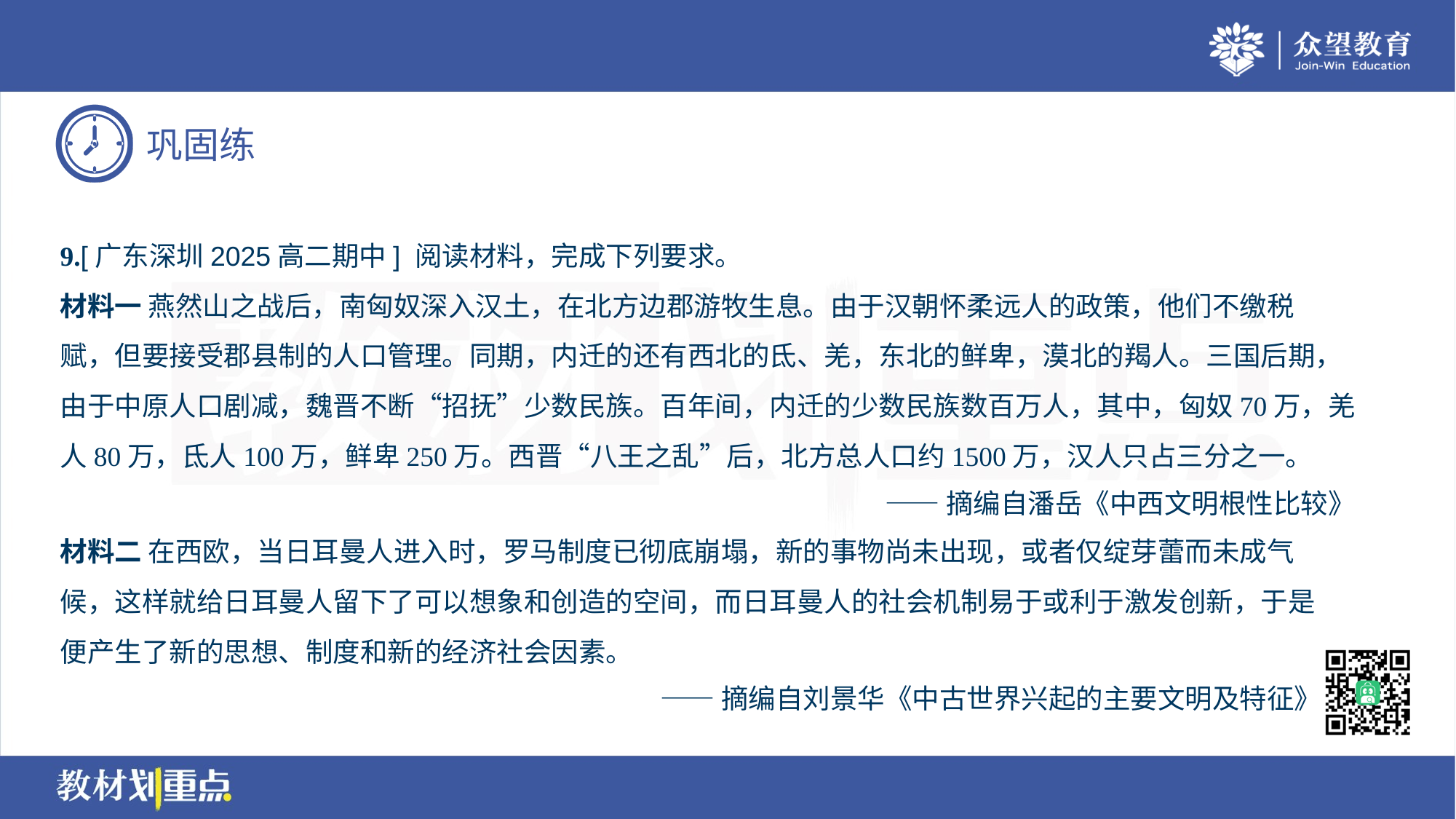

9.[广东深圳2025高二期中] 阅读材料，完成下列要求。
材料一 燕然山之战后，南匈奴深入汉土，在北方边郡游牧生息。由于汉朝怀柔远人的政策，他们不缴税
赋，但要接受郡县制的人口管理。同期，内迁的还有西北的氐、羌，东北的鲜卑，漠北的羯人。三国后期，
由于中原人口剧减，魏晋不断“招抚”少数民族。百年间，内迁的少数民族数百万人，其中，匈奴70万，羌
人80万，氐人100万，鲜卑250万。西晋“八王之乱”后，北方总人口约1500万，汉人只占三分之一。
——摘编自潘岳《中西文明根性比较》
材料二 在西欧，当日耳曼人进入时，罗马制度已彻底崩塌，新的事物尚未出现，或者仅绽芽蕾而未成气
候，这样就给日耳曼人留下了可以想象和创造的空间，而日耳曼人的社会机制易于或利于激发创新，于是
便产生了新的思想、制度和新的经济社会因素。
——摘编自刘景华《中古世界兴起的主要文明及特征》